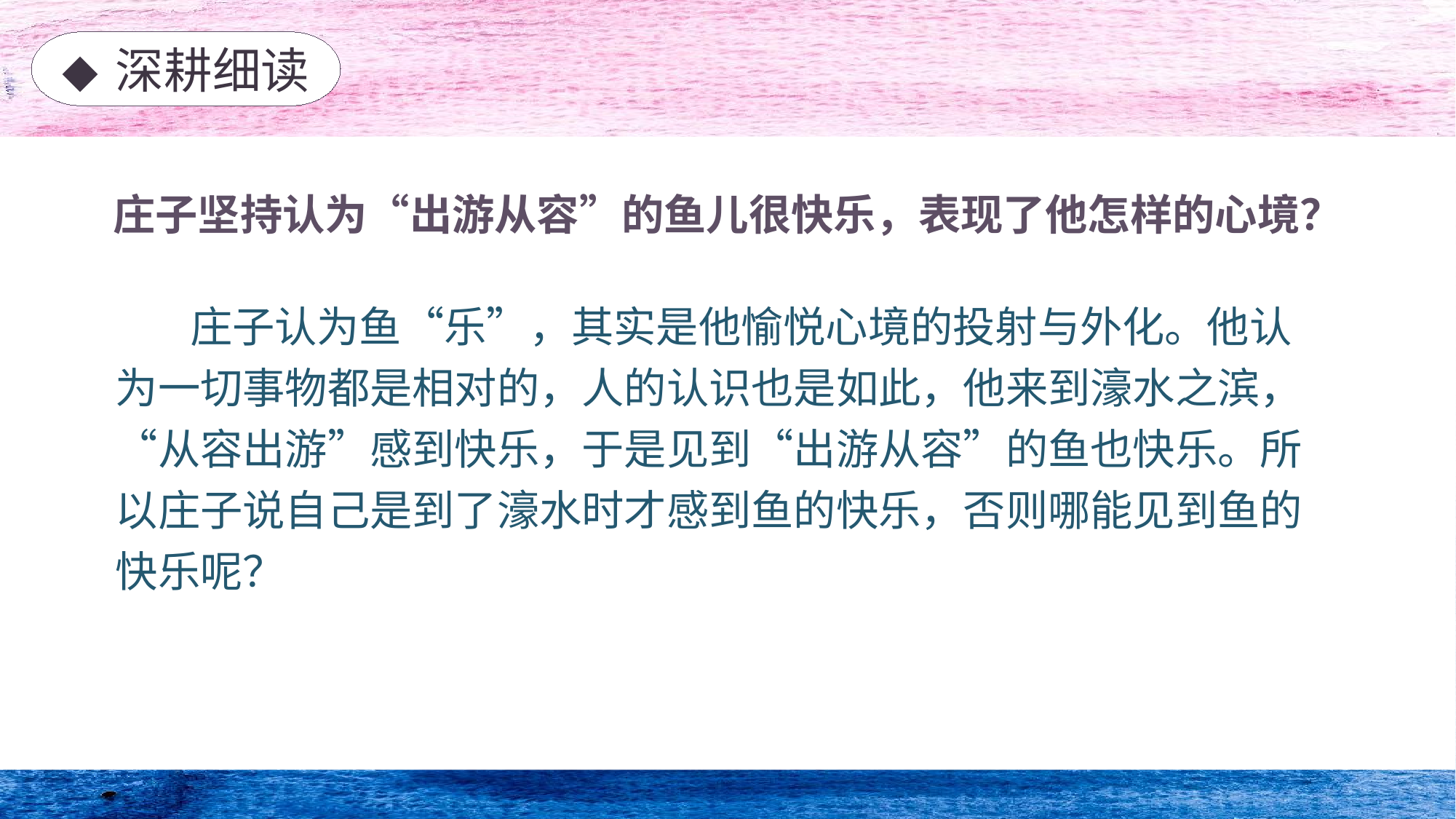

◆ 深耕细读
庄子坚持认为“出游从容”的鱼儿很快乐，表现了他怎样的心境？
        庄子认为鱼“乐”，其实是他愉悦心境的投射与外化。他认为一切事物都是相对的，人的认识也是如此，他来到濠水之滨，“从容出游”感到快乐，于是见到“出游从容”的鱼也快乐。所以庄子说自己是到了濠水时才感到鱼的快乐，否则哪能见到鱼的快乐呢？